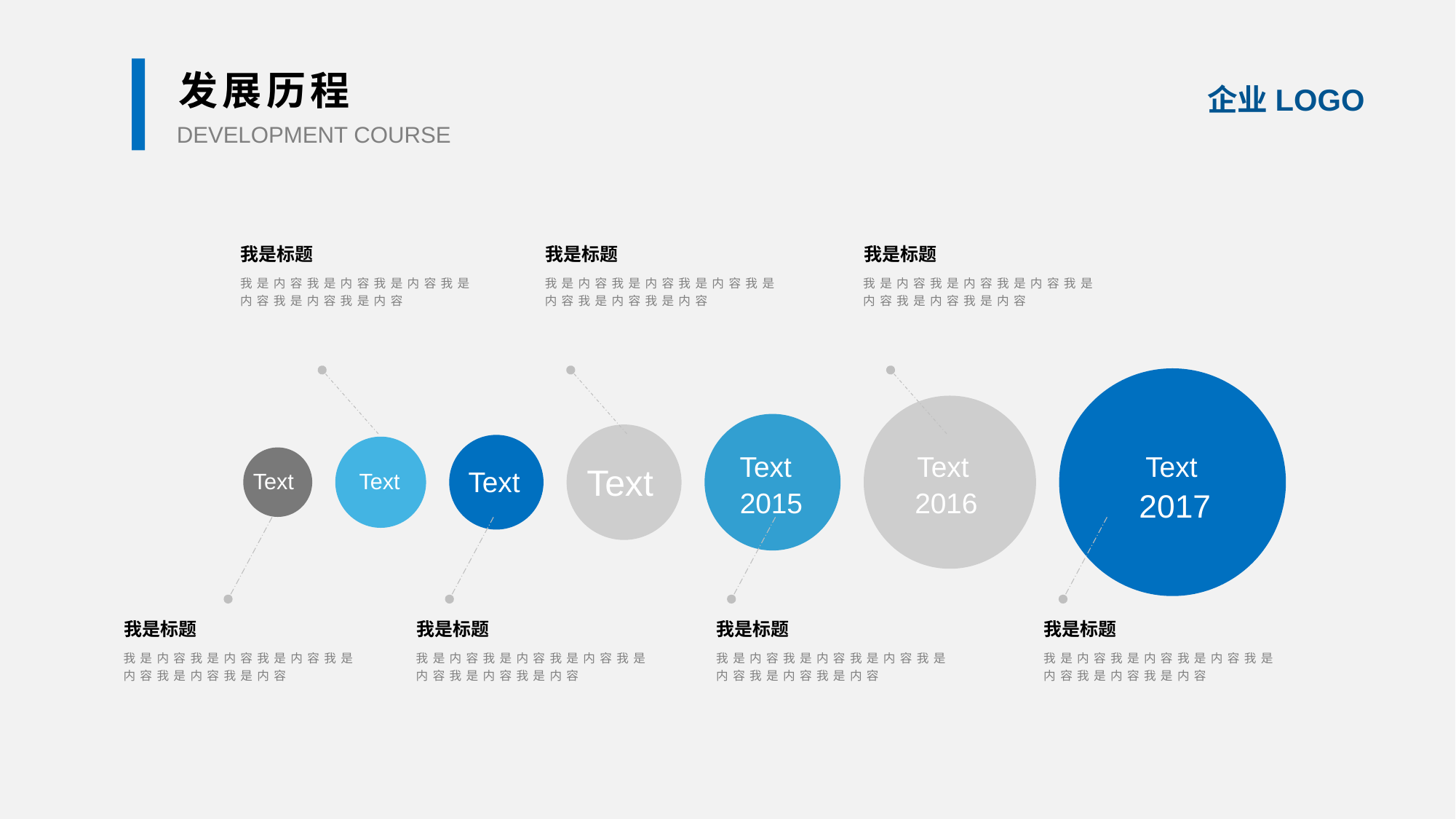

发展历程
DEVELOPMENT COURSE
我是标题
我是内容我是内容我是内容我是内容我是内容我是内容
我是标题
我是内容我是内容我是内容我是内容我是内容我是内容
我是标题
我是内容我是内容我是内容我是内容我是内容我是内容

Text
2017

Text
2016

Text
2015

Text

Text

Text

Text

我是标题
我是内容我是内容我是内容我是内容我是内容我是内容
我是标题
我是内容我是内容我是内容我是内容我是内容我是内容
我是标题
我是内容我是内容我是内容我是内容我是内容我是内容
我是标题
我是内容我是内容我是内容我是内容我是内容我是内容